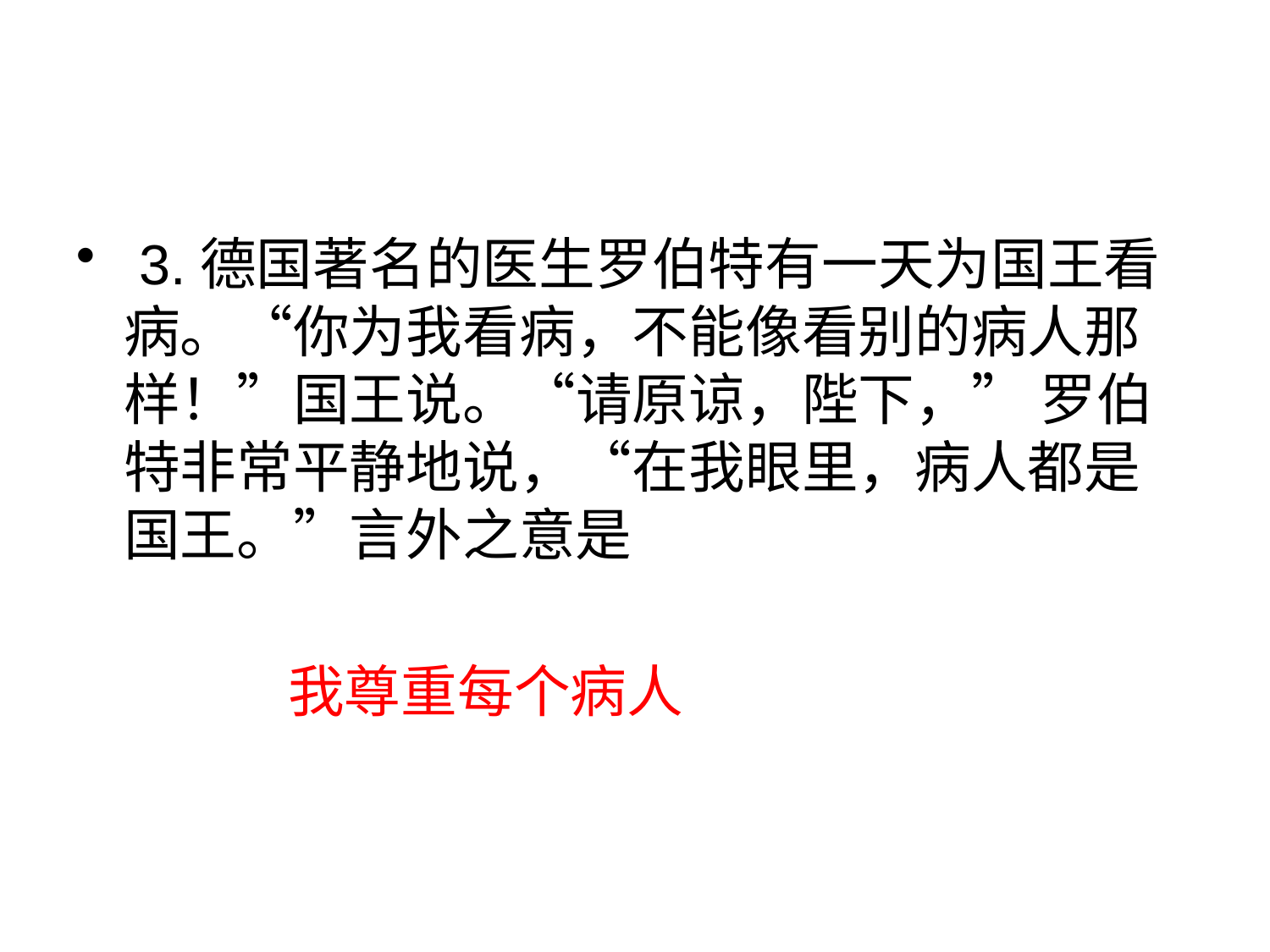

#
 3.德国著名的医生罗伯特有一天为国王看病。“你为我看病，不能像看别的病人那样！”国王说。“请原谅，陛下，” 罗伯特非常平静地说，“在我眼里，病人都是国王。”言外之意是
我尊重每个病人